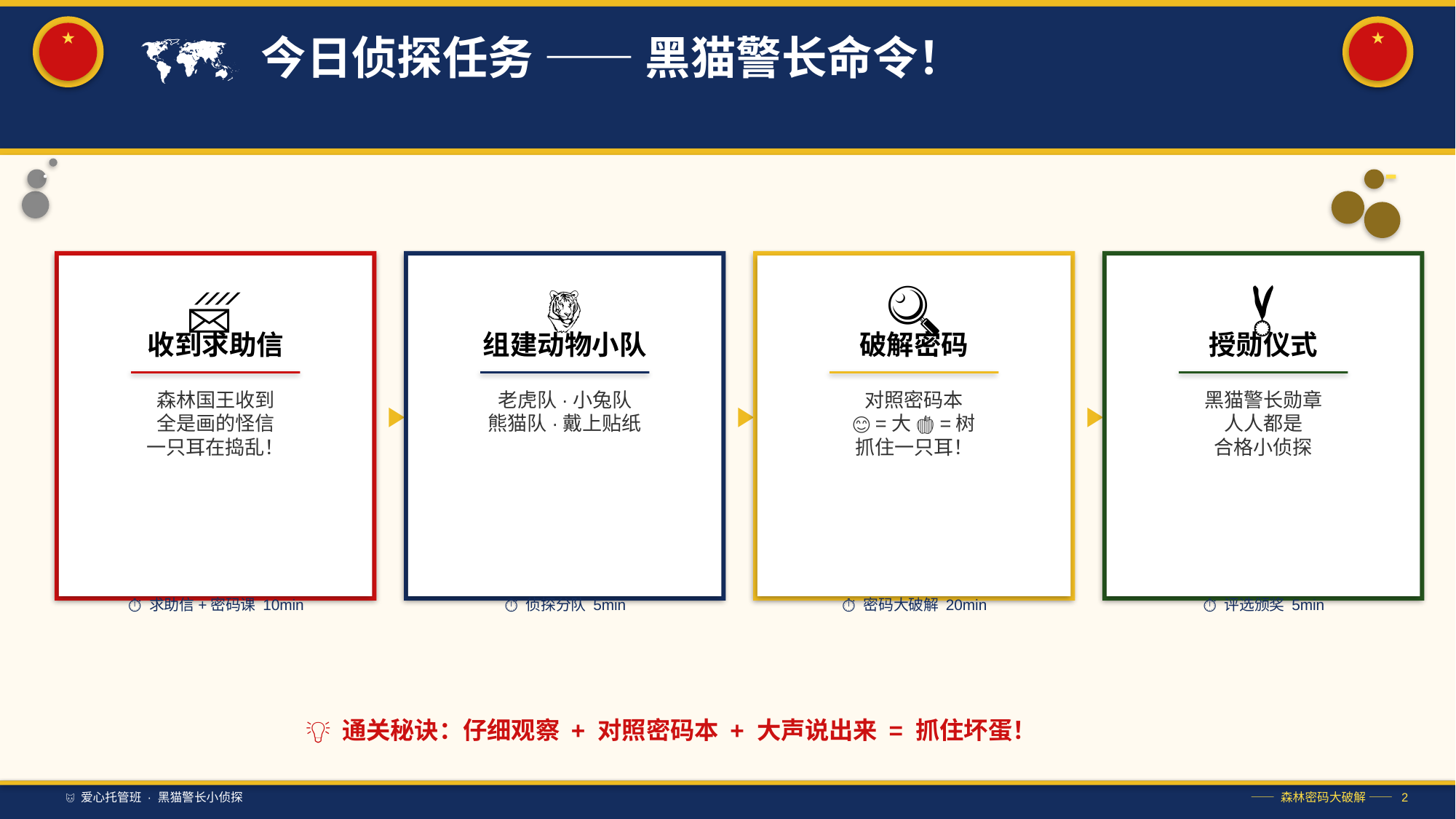

★
★

🗺️ 今日侦探任务 —— 黑猫警长命令！

📨
🐯
🔍
🏅
收到求助信
组建动物小队
破解密码
授勋仪式

森林国王收到
全是画的怪信
一只耳在捣乱！
老虎队·小兔队
熊猫队·戴上贴纸
对照密码本
😊=大 🍎=树
抓住一只耳！
黑猫警长勋章
人人都是
合格小侦探
▶
▶
▶
⏱ 求助信+密码课 10min
⏱ 侦探分队 5min
⏱ 密码大破解 20min
⏱ 评选颁奖 5min
💡 通关秘诀：仔细观察 + 对照密码本 + 大声说出来 = 抓住坏蛋！

🐱 爱心托管班 · 黑猫警长小侦探
—— 森林密码大破解 ——  2